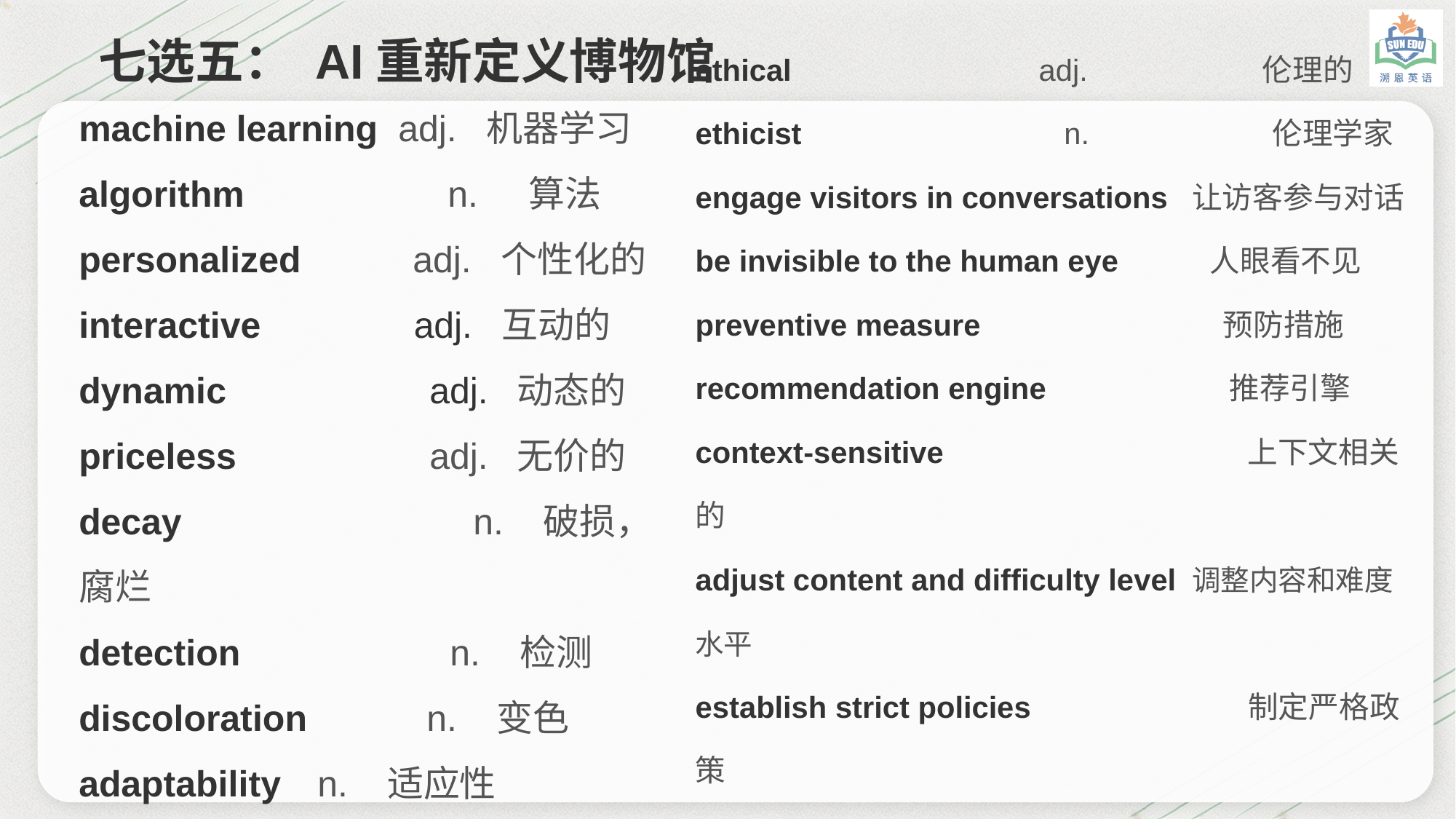

七选五： AI重新定义博物馆

ethical	                            adj.                    伦理的
ethicist	                               n.                     伦理学家
engage visitors in conversations  让访客参与对话
be invisible to the human eye          人眼看不见
preventive measure		          预防措施
recommendation engine                     推荐引擎
context-sensitive	                          上下文相关的
adjust content and difficulty level 调整内容和难度水平
establish strict policies	             制定严格政策
accessible and engaging             通俗易懂又吸引人

machine learning  adj.  机器学习
algorithm                    n.    算法
personalized           adj.  个性化的
interactive               adj.  互动的
dynamic	             adj.  动态的
priceless	             adj.  无价的
decay	                            n.   破损，腐烂
detection	               n.   检测
discoloration	  n.   变色
adaptability	  n.   适应性